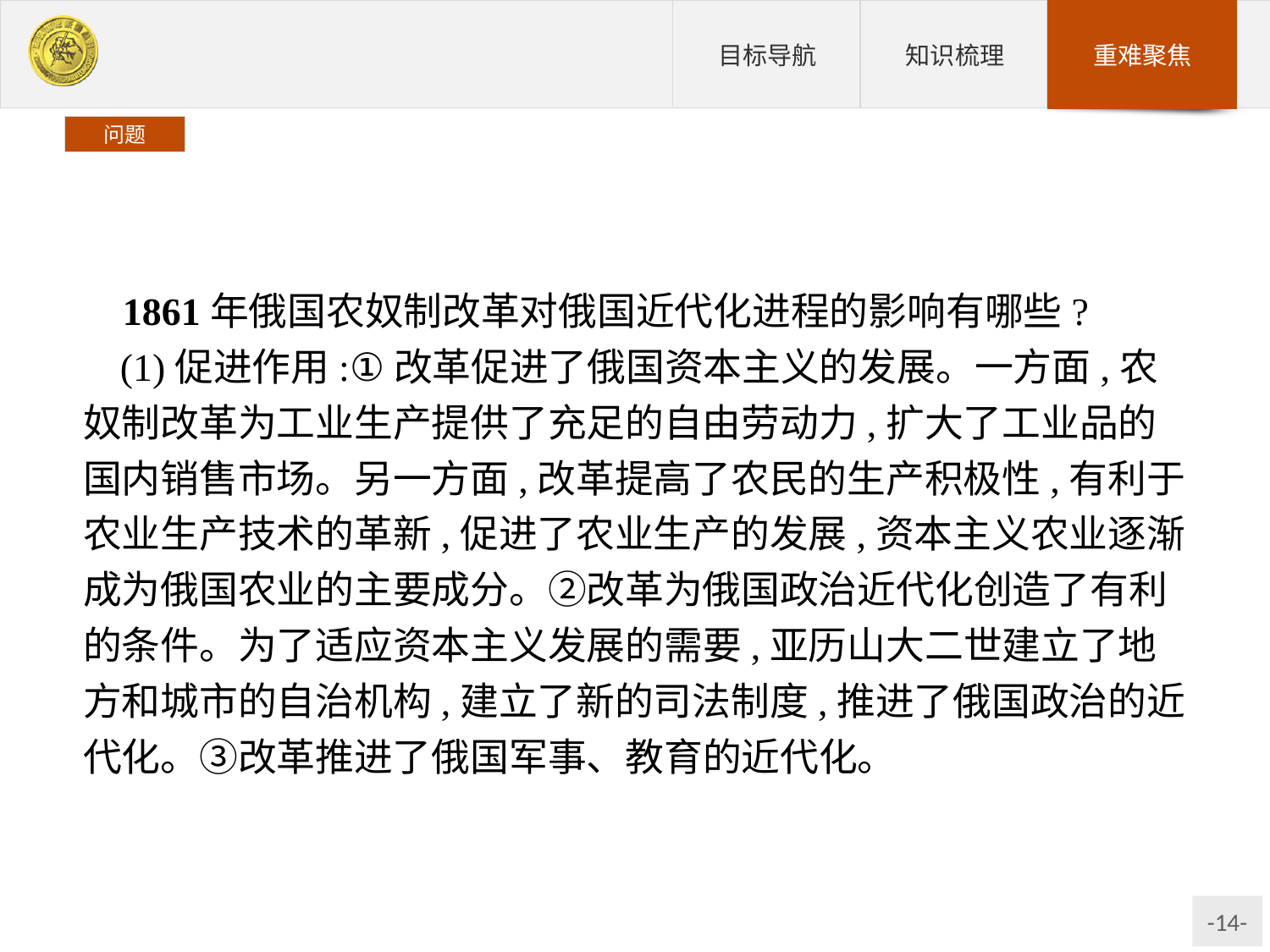

问题
1861年俄国农奴制改革对俄国近代化进程的影响有哪些?
(1)促进作用:①改革促进了俄国资本主义的发展。一方面,农奴制改革为工业生产提供了充足的自由劳动力,扩大了工业品的国内销售市场。另一方面,改革提高了农民的生产积极性,有利于农业生产技术的革新,促进了农业生产的发展,资本主义农业逐渐成为俄国农业的主要成分。②改革为俄国政治近代化创造了有利的条件。为了适应资本主义发展的需要,亚历山大二世建立了地方和城市的自治机构,建立了新的司法制度,推进了俄国政治的近代化。③改革推进了俄国军事、教育的近代化。